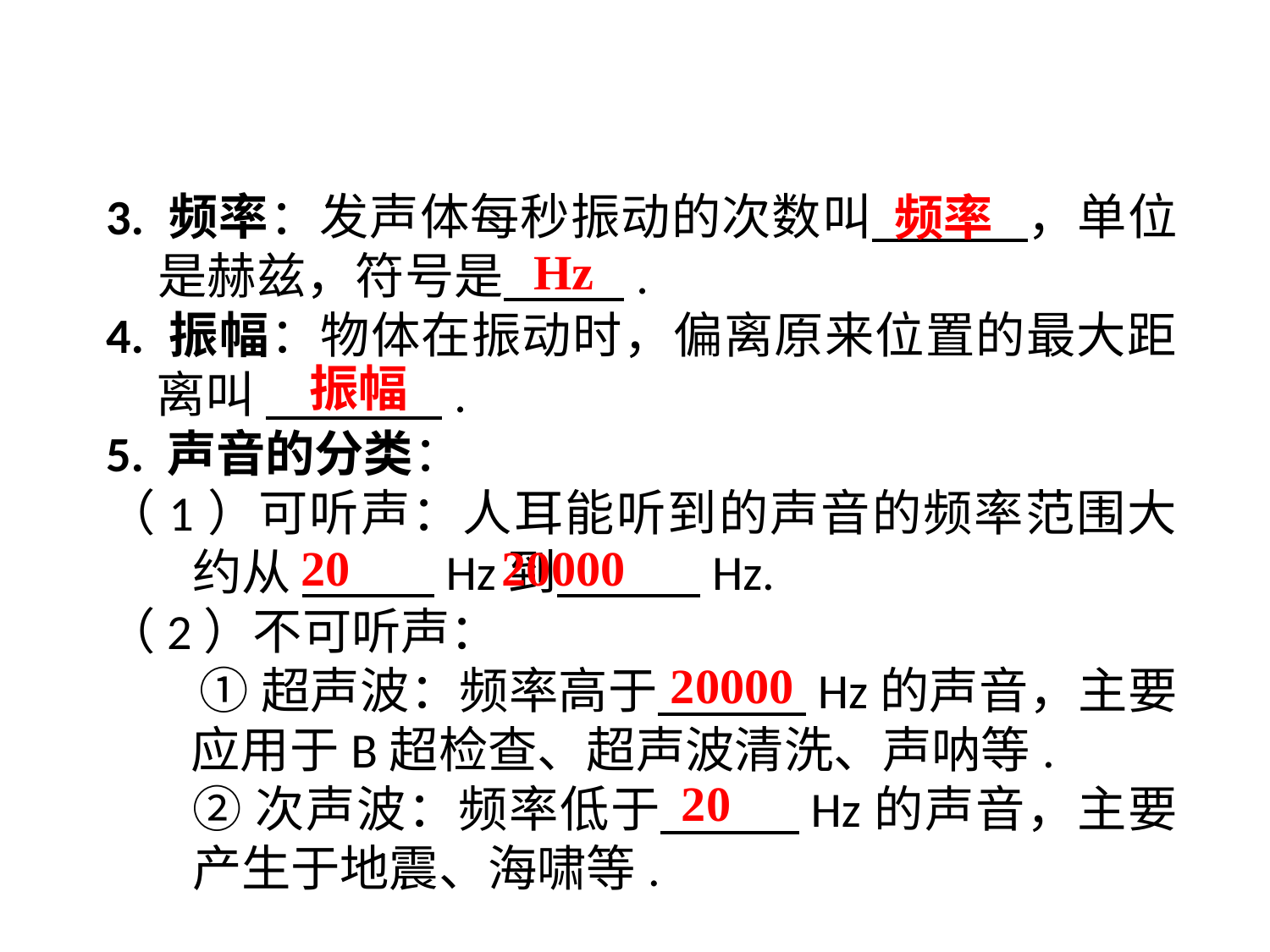

3. 频率：发声体每秒振动的次数叫             ，单位是赫兹，符号是           .
4. 振幅：物体在振动时，偏离原来位置的最大距离叫                 .
5. 声音的分类：
（1）可听声：人耳能听到的声音的频率范围大约从             Hz到             Hz.
（2）不可听声：
①超声波：频率高于             Hz的声音，主要应用于B超检查、超声波清洗、声呐等.
②次声波：频率低于           Hz的声音，主要产生于地震、海啸等.
频率
Hz
振幅
20
20000
20000
20